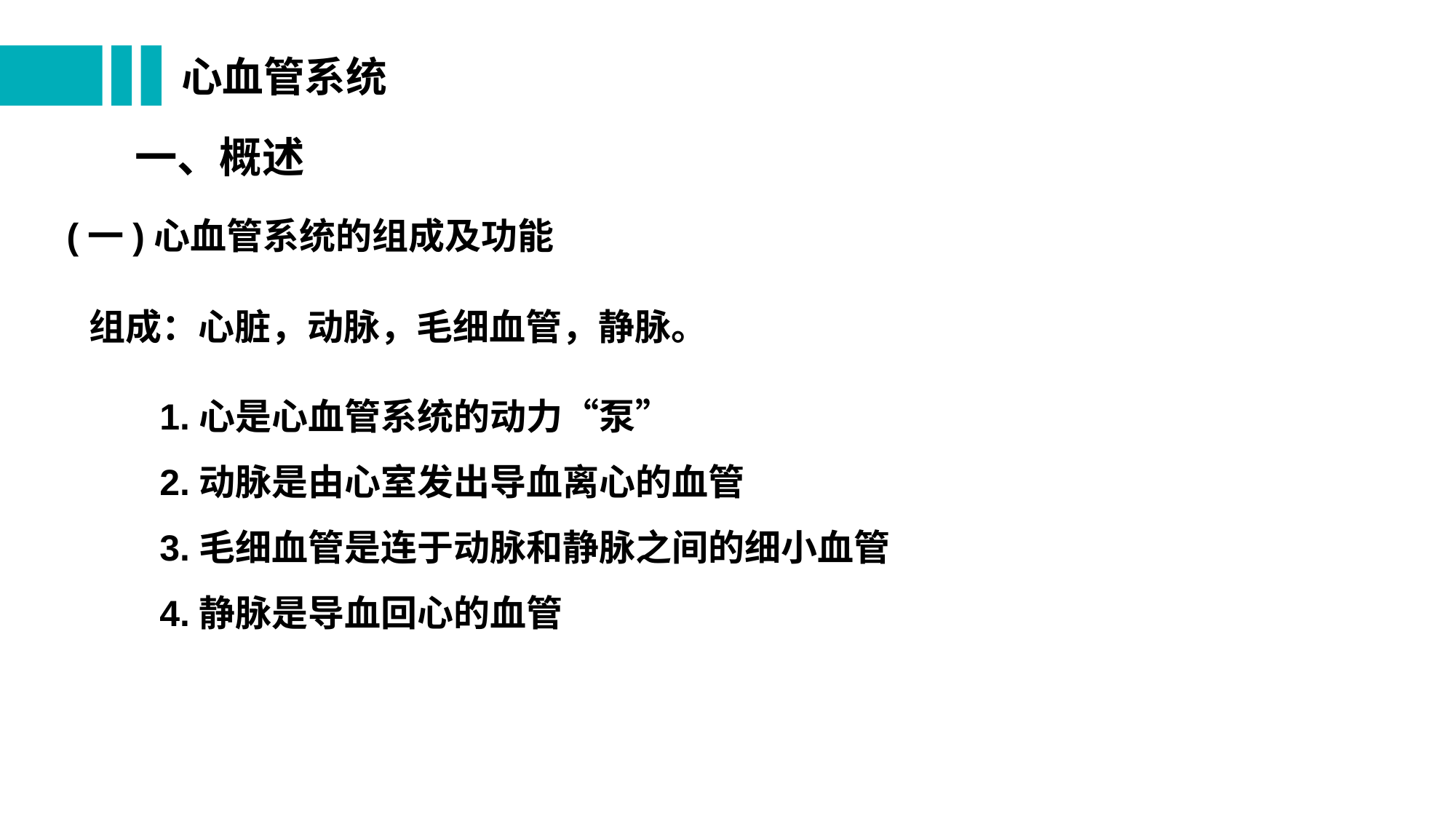

# 心血管系统

一、概述
(一)心血管系统的组成及功能
组成：心脏，动脉，毛细血管，静脉。
1.心是心血管系统的动力“泵”
2.动脉是由心室发出导血离心的血管
3.毛细血管是连于动脉和静脉之间的细小血管
4.静脉是导血回心的血管